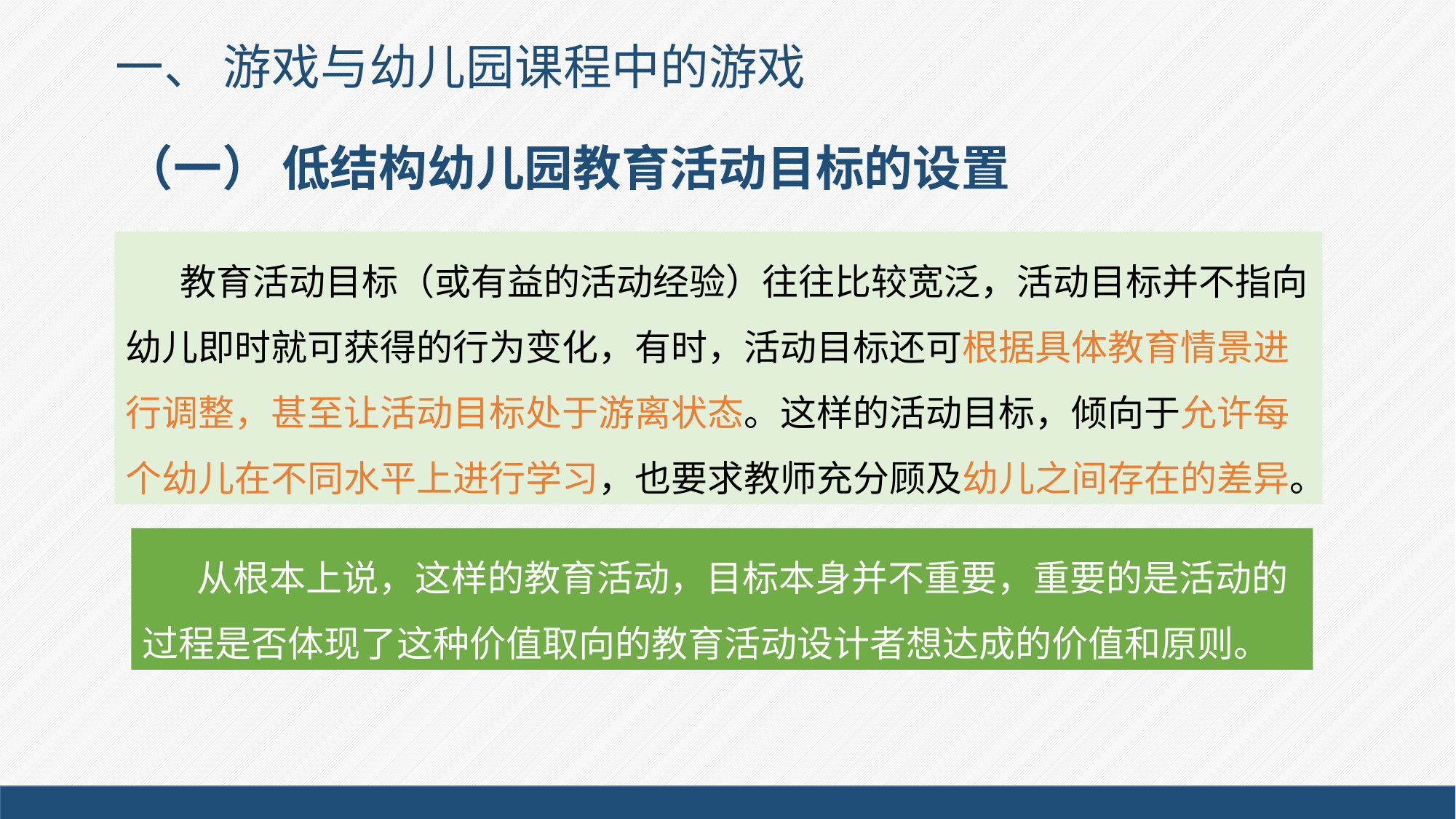

一、 游戏与幼儿园课程中的游戏
# （一） 低结构幼儿园教育活动目标的设置
教育活动目标（或有益的活动经验）往往比较宽泛，活动目标并不指向幼儿即时就可获得的行为变化，有时，活动目标还可根据具体教育情景进行调整，甚至让活动目标处于游离状态。这样的活动目标，倾向于允许每个幼儿在不同水平上进行学习，也要求教师充分顾及幼儿之间存在的差异。
从根本上说，这样的教育活动，目标本身并不重要，重要的是活动的过程是否体现了这种价值取向的教育活动设计者想达成的价值和原则。